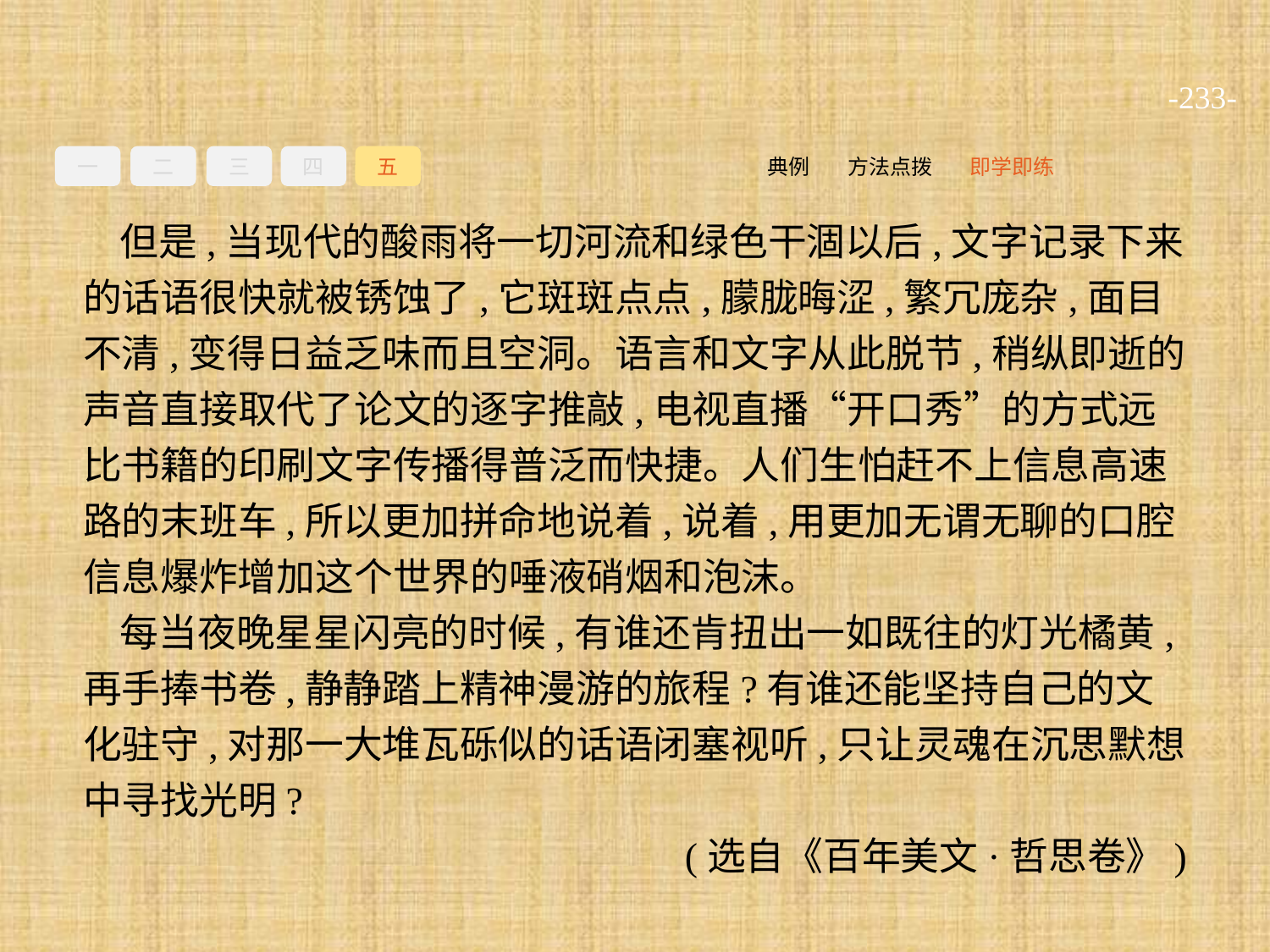

-233-
一
二
三
四
五
即学即练
方法点拨
典例
但是,当现代的酸雨将一切河流和绿色干涸以后,文字记录下来的话语很快就被锈蚀了,它斑斑点点,朦胧晦涩,繁冗庞杂,面目不清,变得日益乏味而且空洞。语言和文字从此脱节,稍纵即逝的声音直接取代了论文的逐字推敲,电视直播“开口秀”的方式远比书籍的印刷文字传播得普泛而快捷。人们生怕赶不上信息高速路的末班车,所以更加拼命地说着,说着,用更加无谓无聊的口腔信息爆炸增加这个世界的唾液硝烟和泡沫。
每当夜晚星星闪亮的时候,有谁还肯扭出一如既往的灯光橘黄,再手捧书卷,静静踏上精神漫游的旅程?有谁还能坚持自己的文化驻守,对那一大堆瓦砾似的话语闭塞视听,只让灵魂在沉思默想中寻找光明?
(选自《百年美文·哲思卷》)